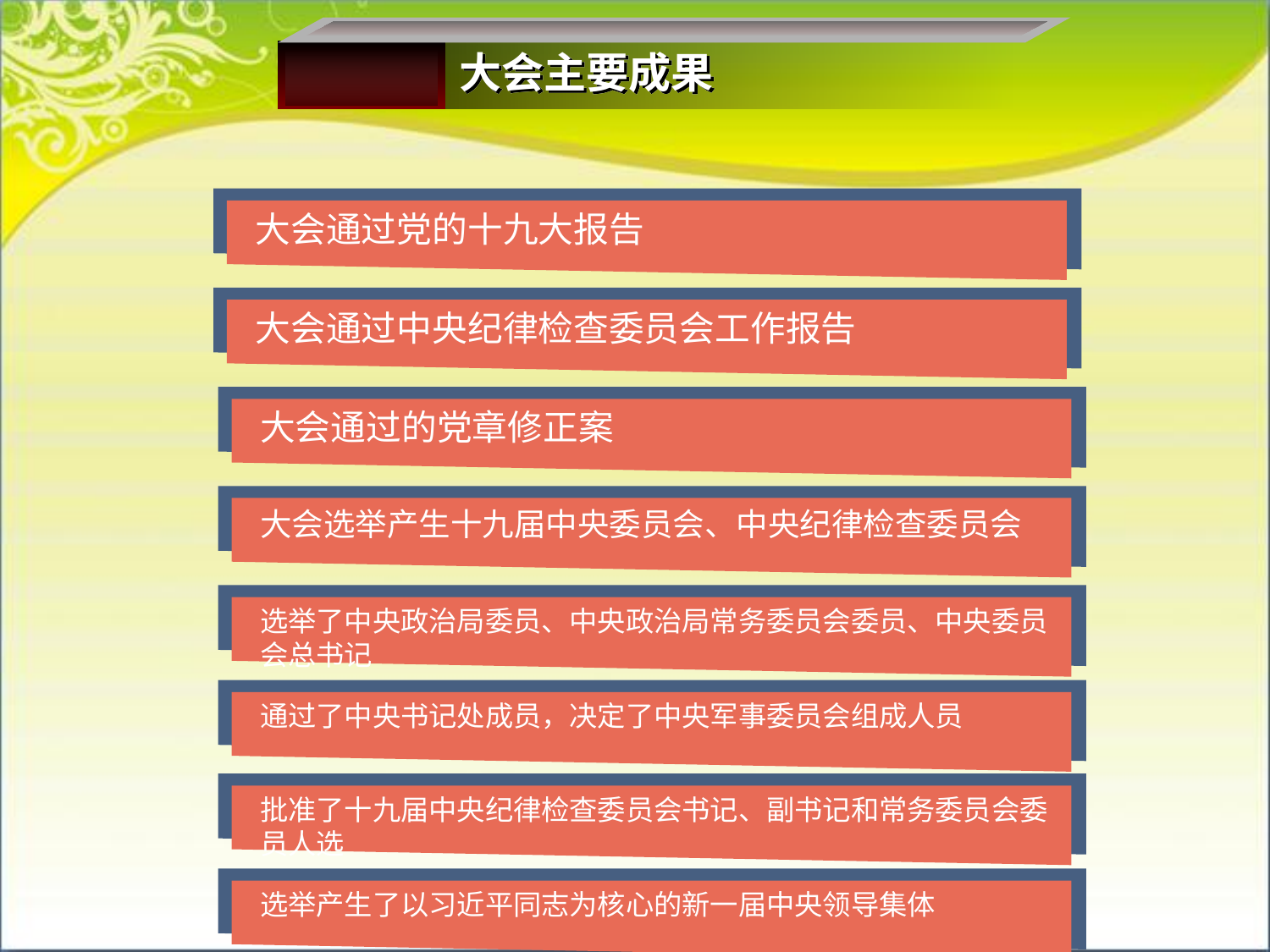

大会主要成果

大会通过党的十九大报告

大会通过中央纪律检查委员会工作报告

大会通过的党章修正案

大会选举产生十九届中央委员会、中央纪律检查委员会

选举了中央政治局委员、中央政治局常务委员会委员、中央委员会总书记

通过了中央书记处成员，决定了中央军事委员会组成人员

批准了十九届中央纪律检查委员会书记、副书记和常务委员会委员人选

选举产生了以习近平同志为核心的新一届中央领导集体